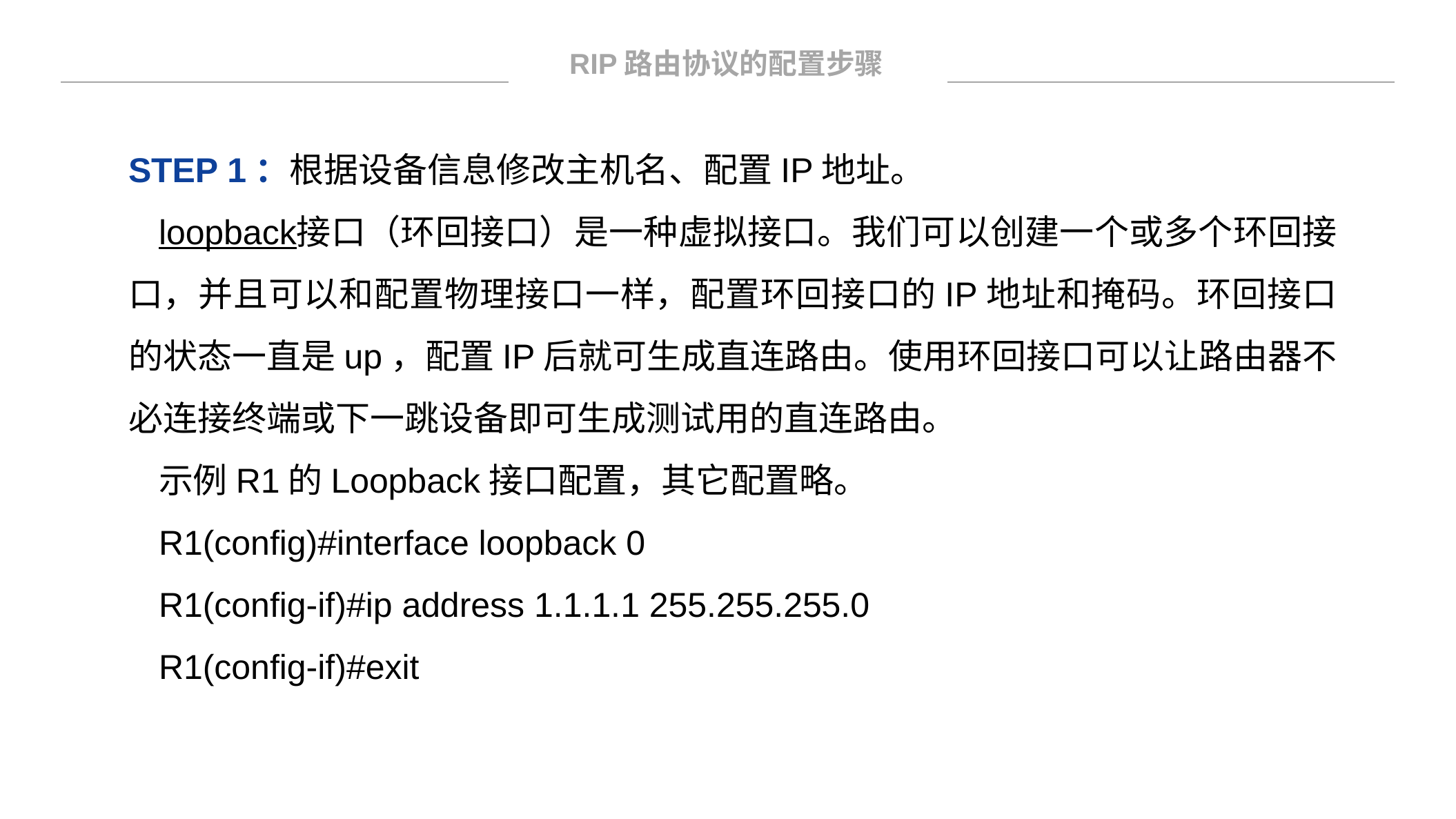

RIP路由协议的配置步骤
STEP 1：根据设备信息修改主机名、配置IP地址。
loopback接口（环回接口）是一种虚拟接口。我们可以创建一个或多个环回接口，并且可以和配置物理接口一样，配置环回接口的IP地址和掩码。环回接口的状态一直是up，配置IP后就可生成直连路由。使用环回接口可以让路由器不必连接终端或下一跳设备即可生成测试用的直连路由。
示例R1的Loopback接口配置，其它配置略。
R1(config)#interface loopback 0
R1(config-if)#ip address 1.1.1.1 255.255.255.0
R1(config-if)#exit